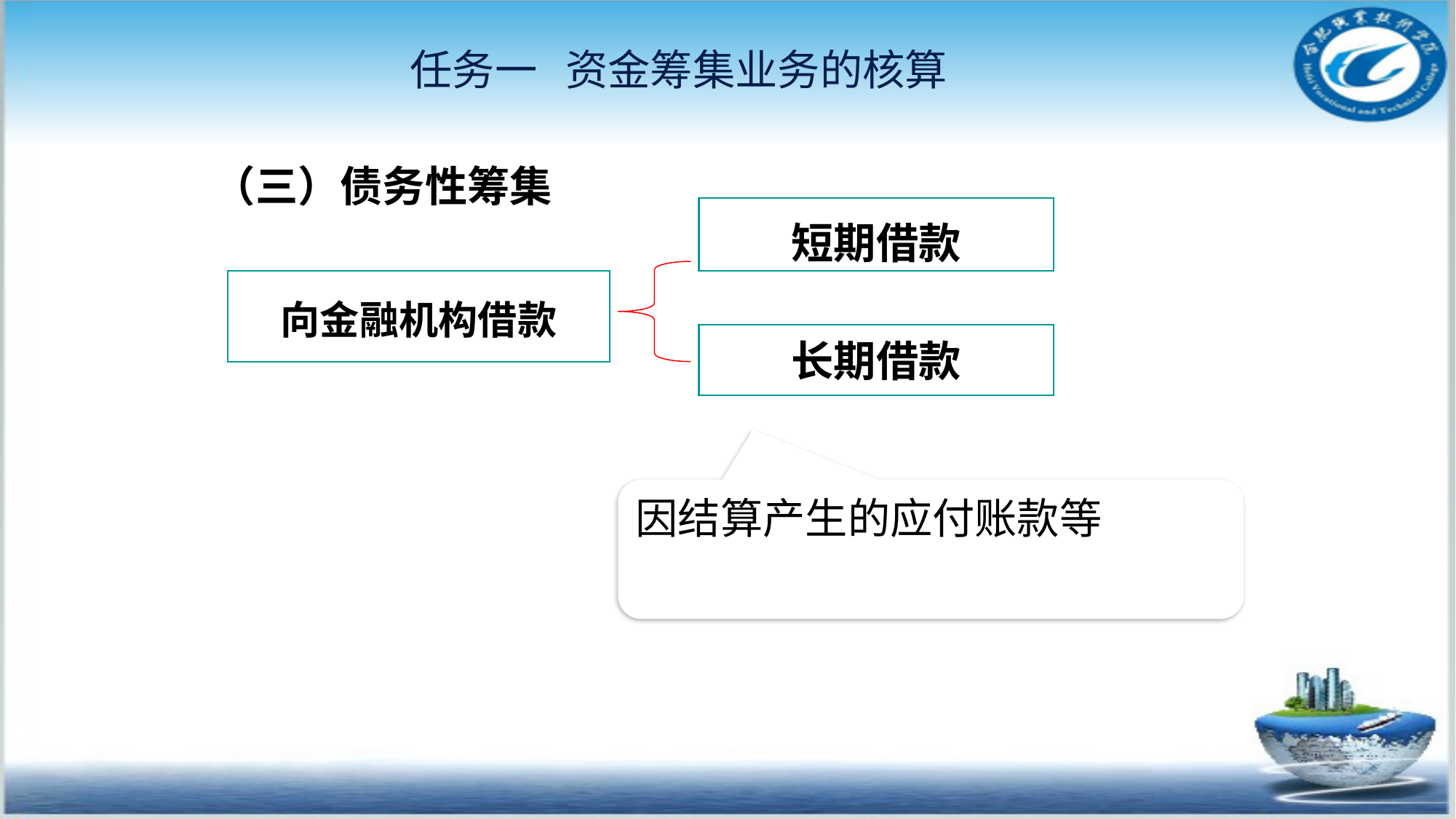

任务一   资金筹集业务的核算
（三）债务性筹集
短期借款

向金融机构借款
长期借款
因结算产生的应付账款等